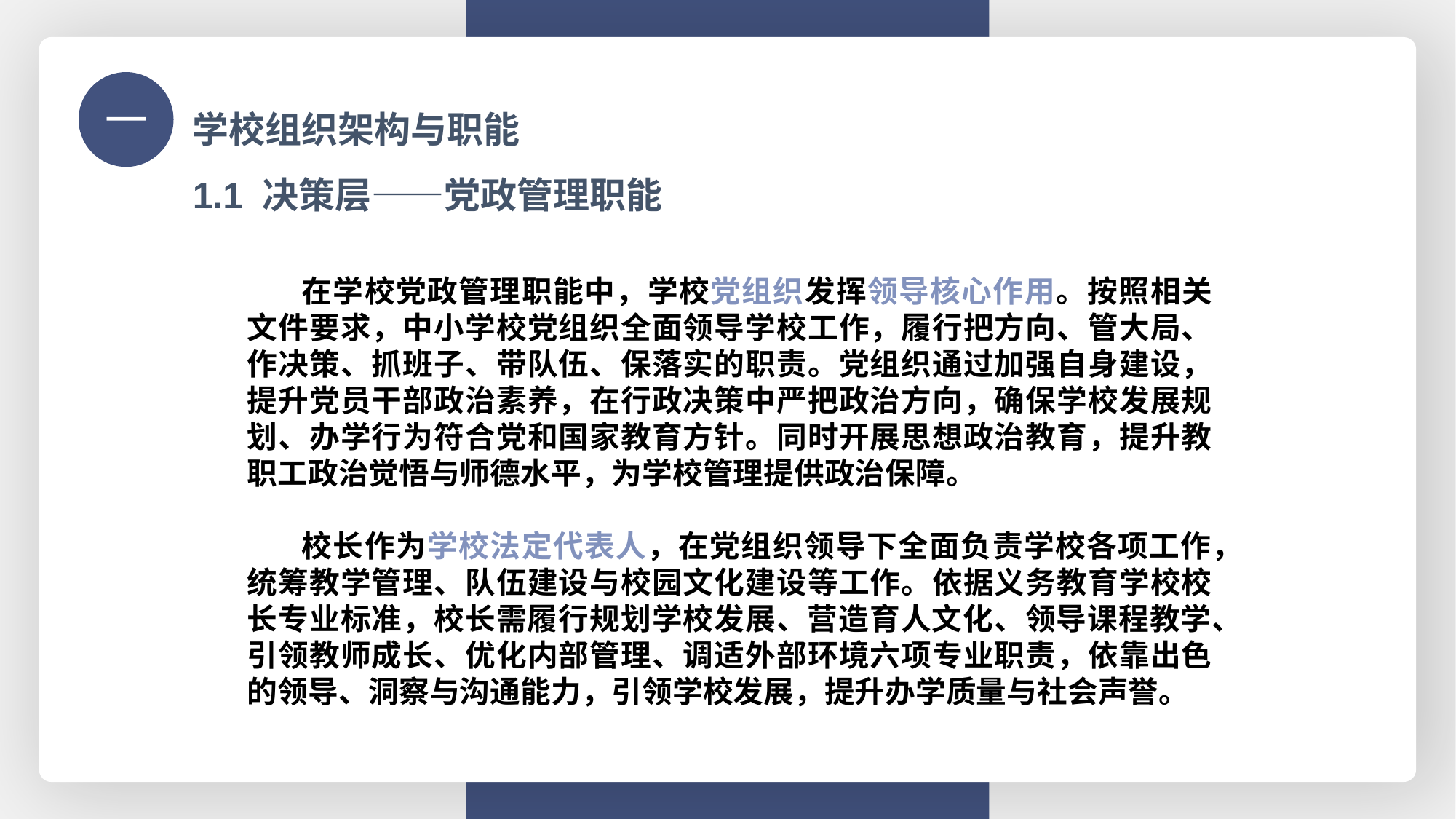

学校组织架构与职能
一
1.1 决策层——党政管理职能
在学校党政管理职能中，学校党组织发挥领导核心作用。按照相关文件要求，中小学校党组织全面领导学校工作，履行把方向、管大局、作决策、抓班子、带队伍、保落实的职责。党组织通过加强自身建设，提升党员干部政治素养，在行政决策中严把政治方向，确保学校发展规划、办学行为符合党和国家教育方针。同时开展思想政治教育，提升教职工政治觉悟与师德水平，为学校管理提供政治保障。

校长作为学校法定代表人，在党组织领导下全面负责学校各项工作，统筹教学管理、队伍建设与校园文化建设等工作。依据义务教育学校校长专业标准，校长需履行规划学校发展、营造育人文化、领导课程教学、引领教师成长、优化内部管理、调适外部环境六项专业职责，依靠出色的领导、洞察与沟通能力，引领学校发展，提升办学质量与社会声誉。